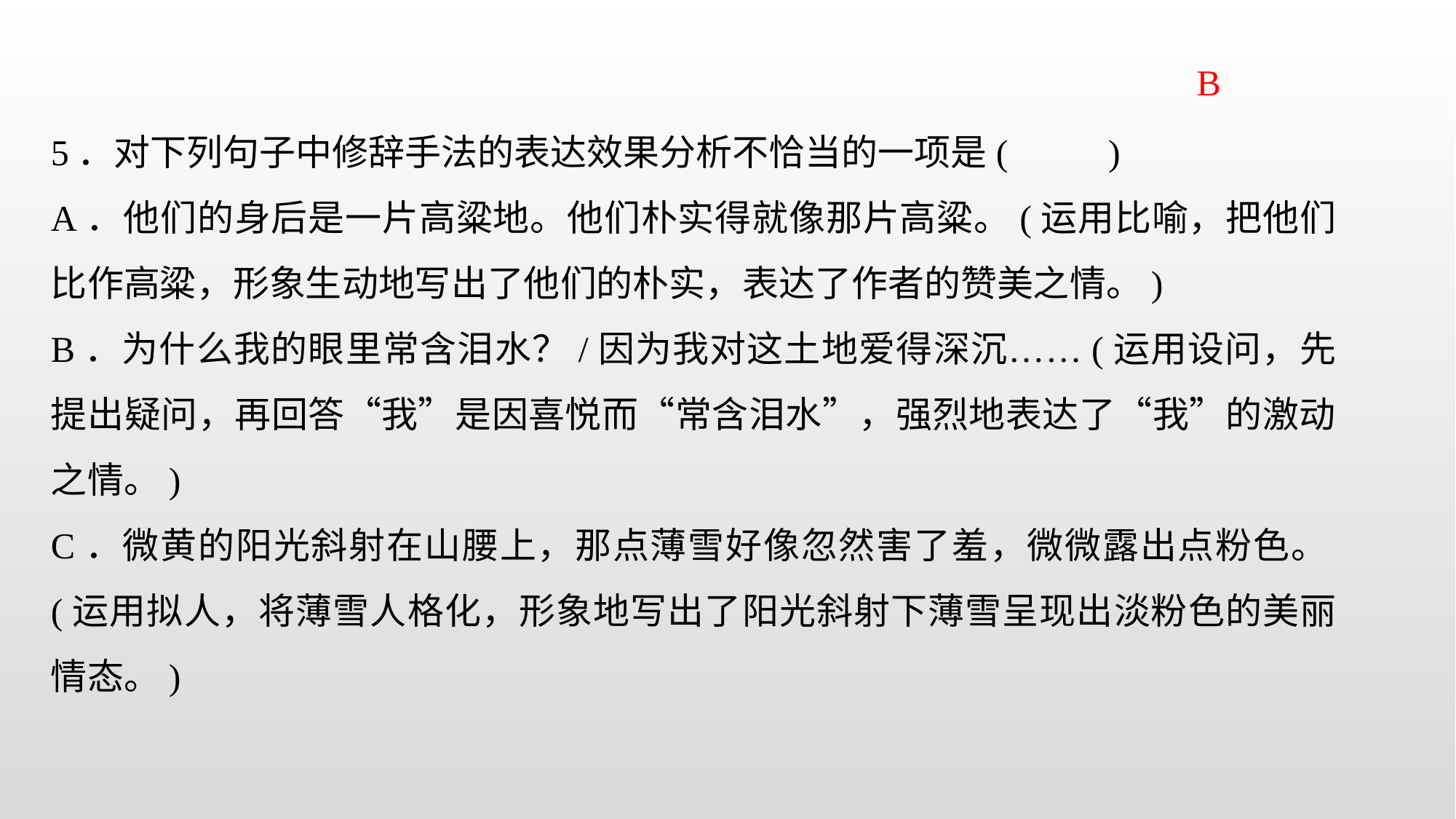

B
5．对下列句子中修辞手法的表达效果分析不恰当的一项是(           )
A．他们的身后是一片高粱地。他们朴实得就像那片高粱。(运用比喻，把他们比作高粱，形象生动地写出了他们的朴实，表达了作者的赞美之情。)
B．为什么我的眼里常含泪水？/因为我对这土地爱得深沉……(运用设问，先提出疑问，再回答“我”是因喜悦而“常含泪水”，强烈地表达了“我”的激动之情。)
C．微黄的阳光斜射在山腰上，那点薄雪好像忽然害了羞，微微露出点粉色。(运用拟人，将薄雪人格化，形象地写出了阳光斜射下薄雪呈现出淡粉色的美丽情态。)